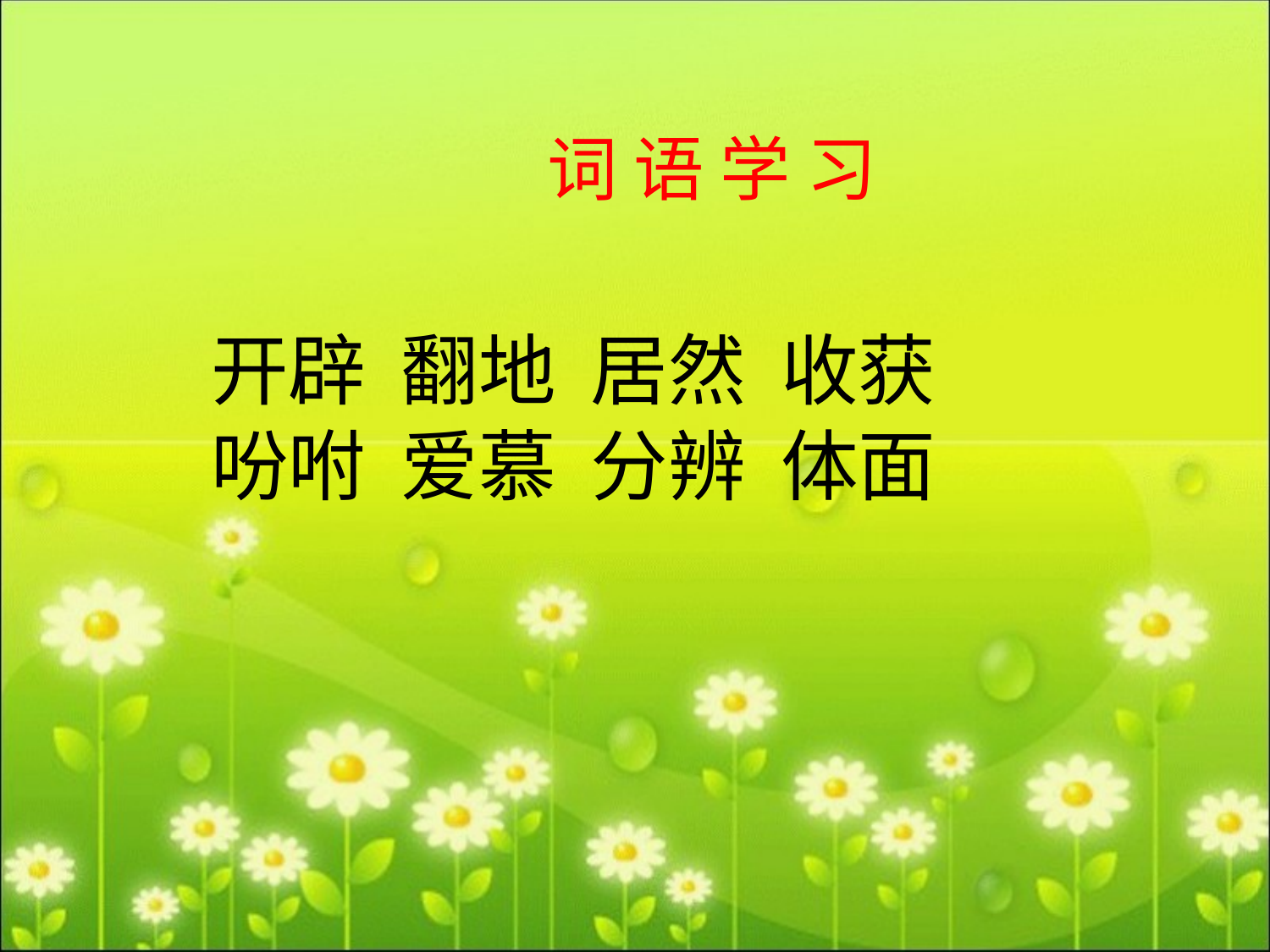

词 语 学 习
开辟  翻地  居然  收获
吩咐  爱慕  分辨  体面